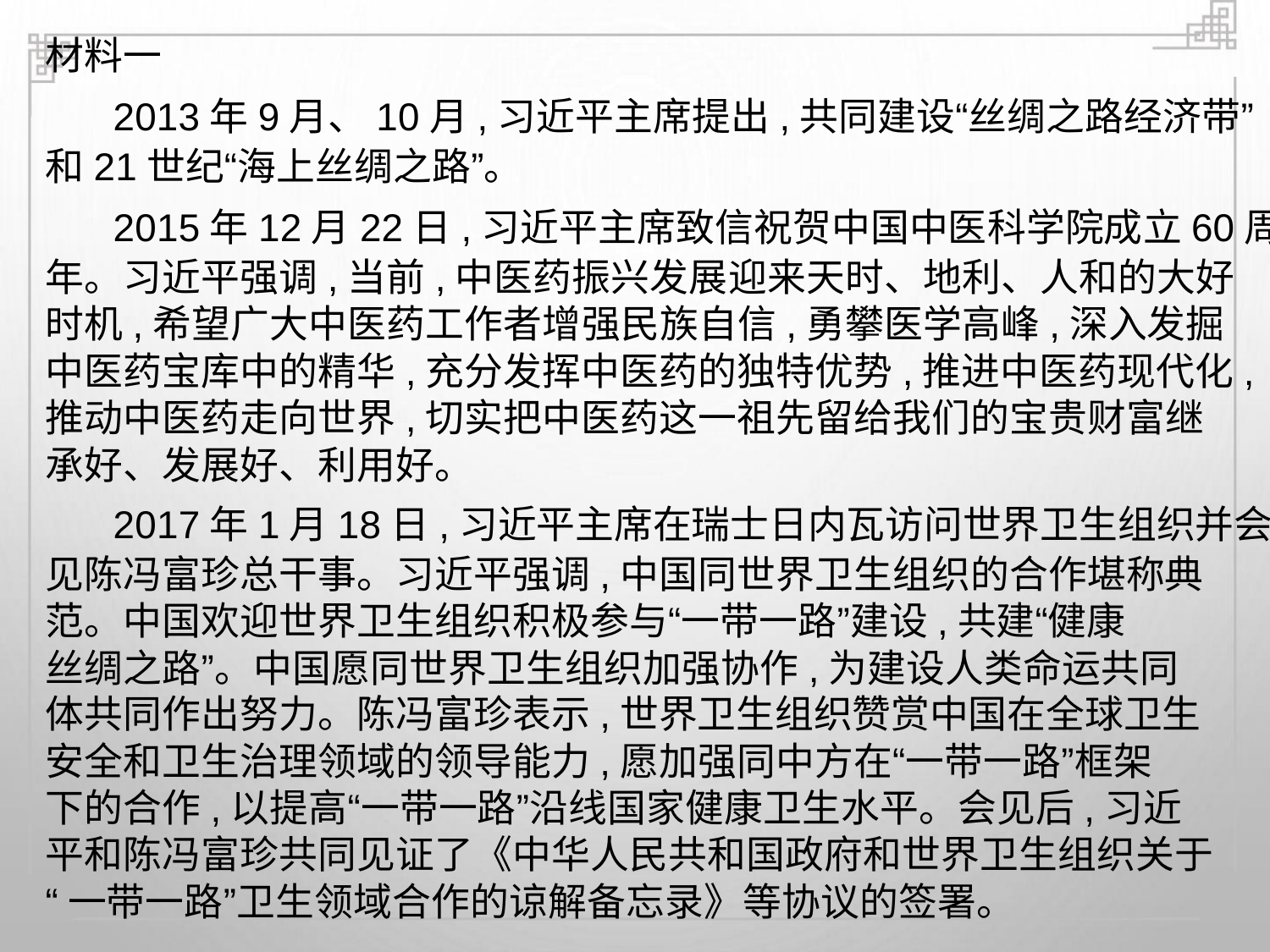

材料一
2013年9月、10月,习近平主席提出,共同建设“丝绸之路经济带”
和21世纪“海上丝绸之路”。
2015年12月22日,习近平主席致信祝贺中国中医科学院成立60周
年。习近平强调,当前,中医药振兴发展迎来天时、地利、人和的大好
时机,希望广大中医药工作者增强民族自信,勇攀医学高峰,深入发掘
中医药宝库中的精华,充分发挥中医药的独特优势,推进中医药现代化,
推动中医药走向世界,切实把中医药这一祖先留给我们的宝贵财富继
承好、发展好、利用好。
2017年1月18日,习近平主席在瑞士日内瓦访问世界卫生组织并会
见陈冯富珍总干事。习近平强调,中国同世界卫生组织的合作堪称典
范。中国欢迎世界卫生组织积极参与“一带一路”建设,共建“健康
丝绸之路”。中国愿同世界卫生组织加强协作,为建设人类命运共同
体共同作出努力。陈冯富珍表示,世界卫生组织赞赏中国在全球卫生
安全和卫生治理领域的领导能力,愿加强同中方在“一带一路”框架
下的合作,以提高“一带一路”沿线国家健康卫生水平。会见后,习近
平和陈冯富珍共同见证了《中华人民共和国政府和世界卫生组织关于
“一带一路”卫生领域合作的谅解备忘录》等协议的签署。